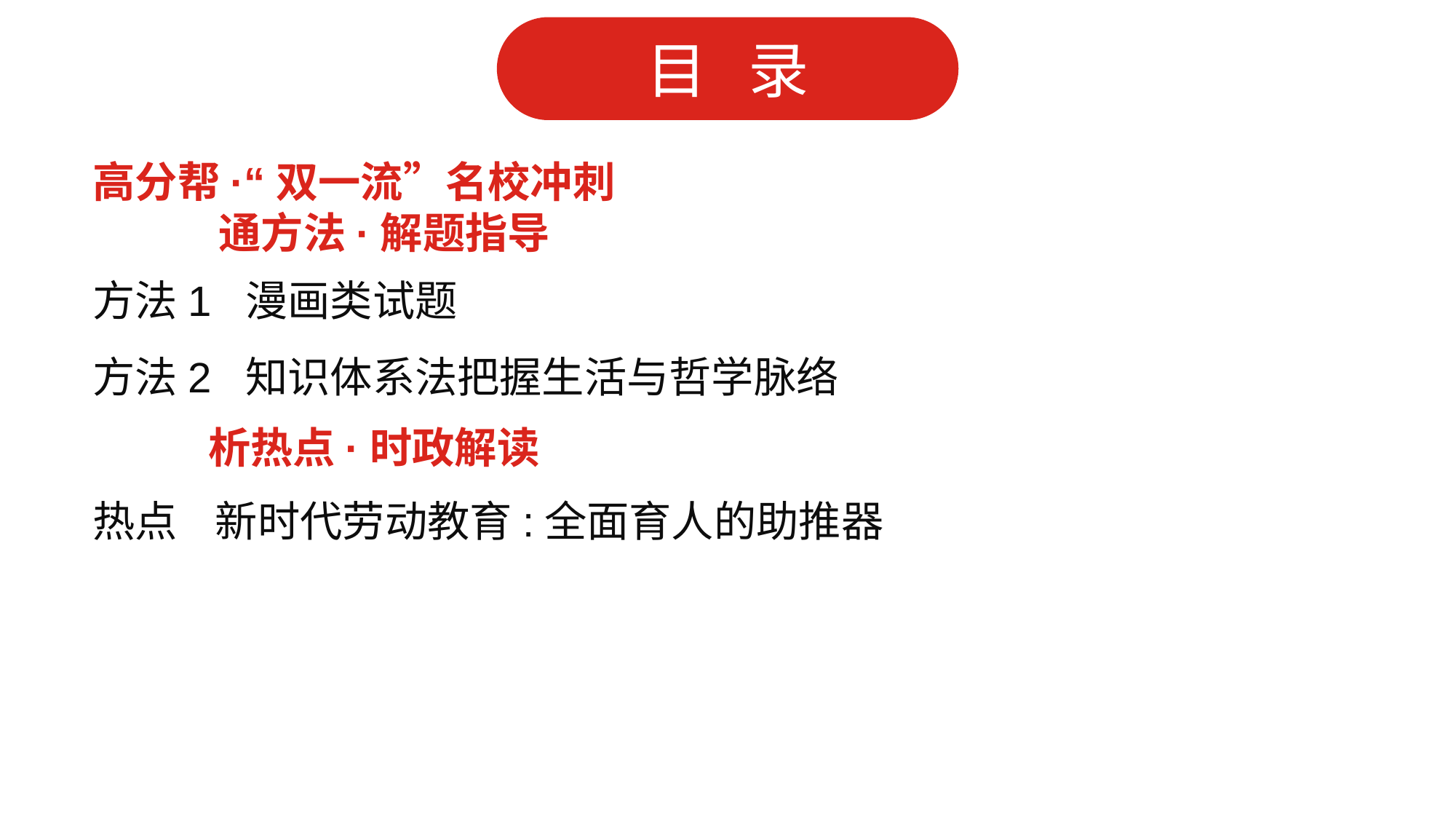

高分帮·“双一流”名校冲刺
            通方法·解题指导

方法1  漫画类试题
方法2  知识体系法把握生活与哲学脉络
            析热点·时政解读
热点    新时代劳动教育:全面育人的助推器